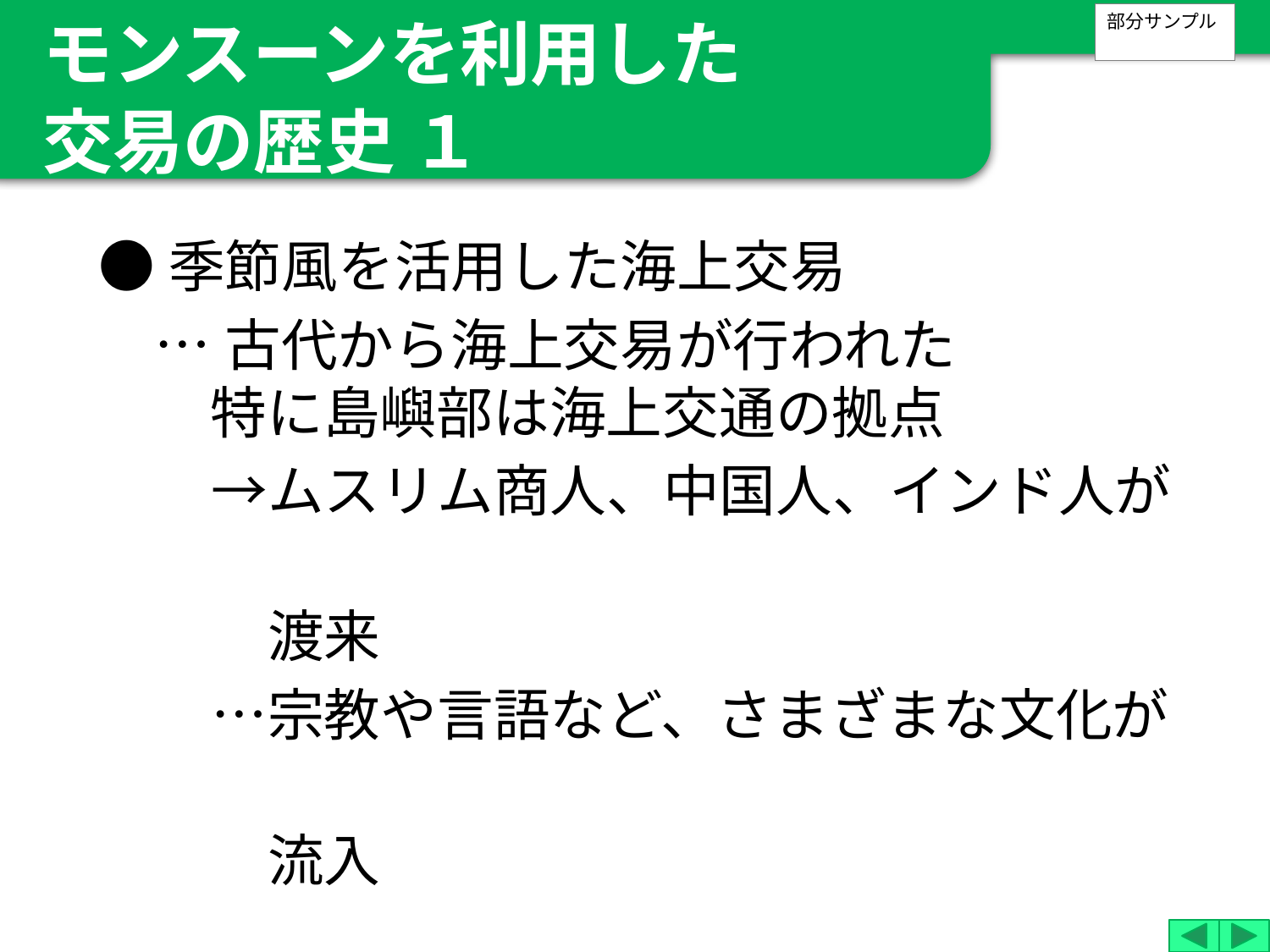

モンスーンを利用した
交易の歴史 １
部分サンプル
●季節風を活用した海上交易
…古代から海上交易が行われた
特に島嶼部は海上交通の拠点
　→ムスリム商人、中国人、インド人が
　　渡来
　…宗教や言語など、さまざまな文化が
　　流入